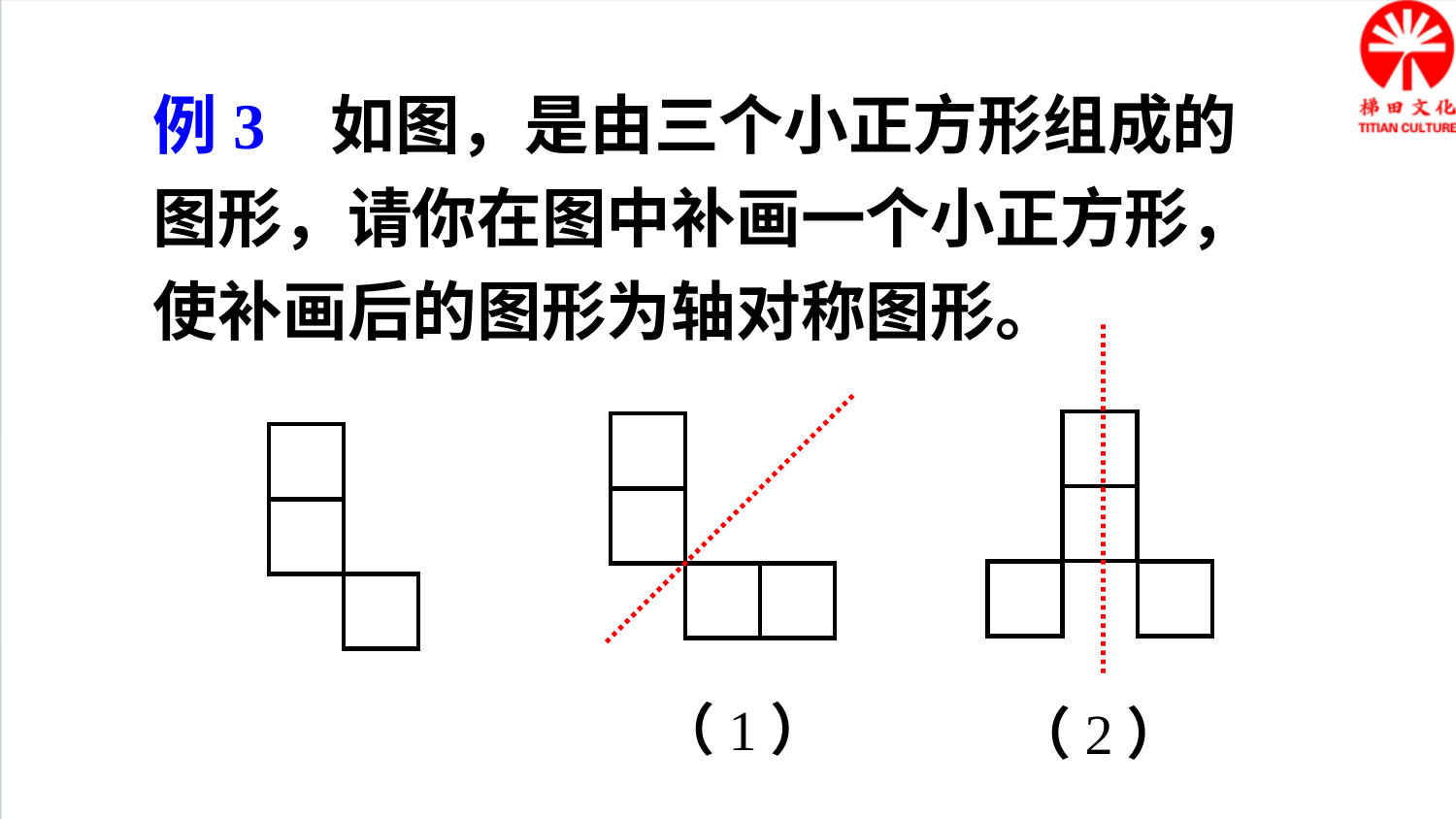

例3   如图，是由三个小正方形组成的图形，请你在图中补画一个小正方形，使补画后的图形为轴对称图形。

（2）

（1）